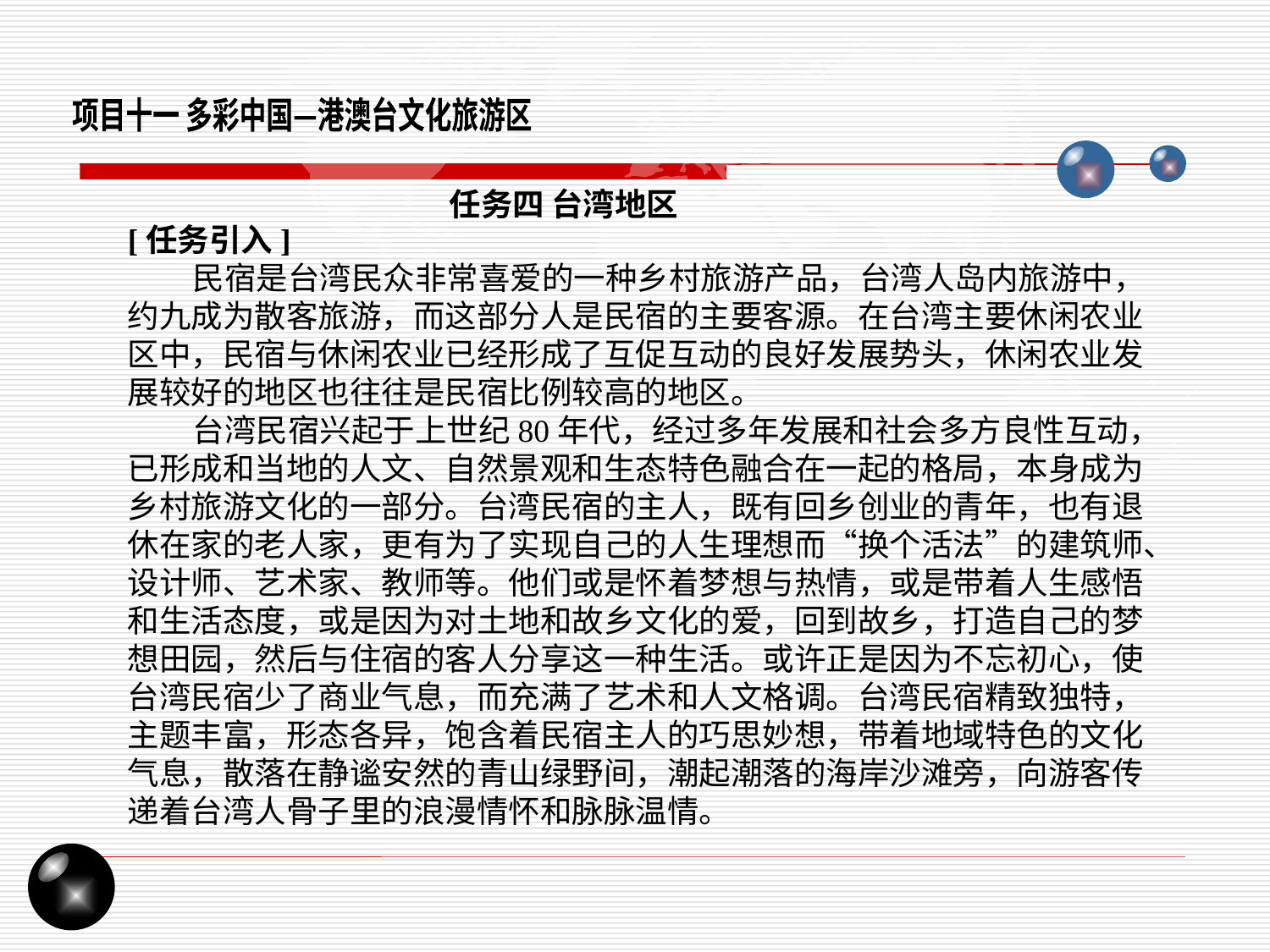

项目十一 多彩中国—港澳台文化旅游区
任务四 台湾地区
[任务引入]
        民宿是台湾民众非常喜爱的一种乡村旅游产品，台湾人岛内旅游中，约九成为散客旅游，而这部分人是民宿的主要客源。在台湾主要休闲农业区中，民宿与休闲农业已经形成了互促互动的良好发展势头，休闲农业发展较好的地区也往往是民宿比例较高的地区。
        台湾民宿兴起于上世纪80年代，经过多年发展和社会多方良性互动，已形成和当地的人文、自然景观和生态特色融合在一起的格局，本身成为乡村旅游文化的一部分。台湾民宿的主人，既有回乡创业的青年，也有退休在家的老人家，更有为了实现自己的人生理想而“换个活法”的建筑师、设计师、艺术家、教师等。他们或是怀着梦想与热情，或是带着人生感悟和生活态度，或是因为对土地和故乡文化的爱，回到故乡，打造自己的梦想田园，然后与住宿的客人分享这一种生活。或许正是因为不忘初心，使台湾民宿少了商业气息，而充满了艺术和人文格调。台湾民宿精致独特，主题丰富，形态各异，饱含着民宿主人的巧思妙想，带着地域特色的文化气息，散落在静谧安然的青山绿野间，潮起潮落的海岸沙滩旁，向游客传递着台湾人骨子里的浪漫情怀和脉脉温情。